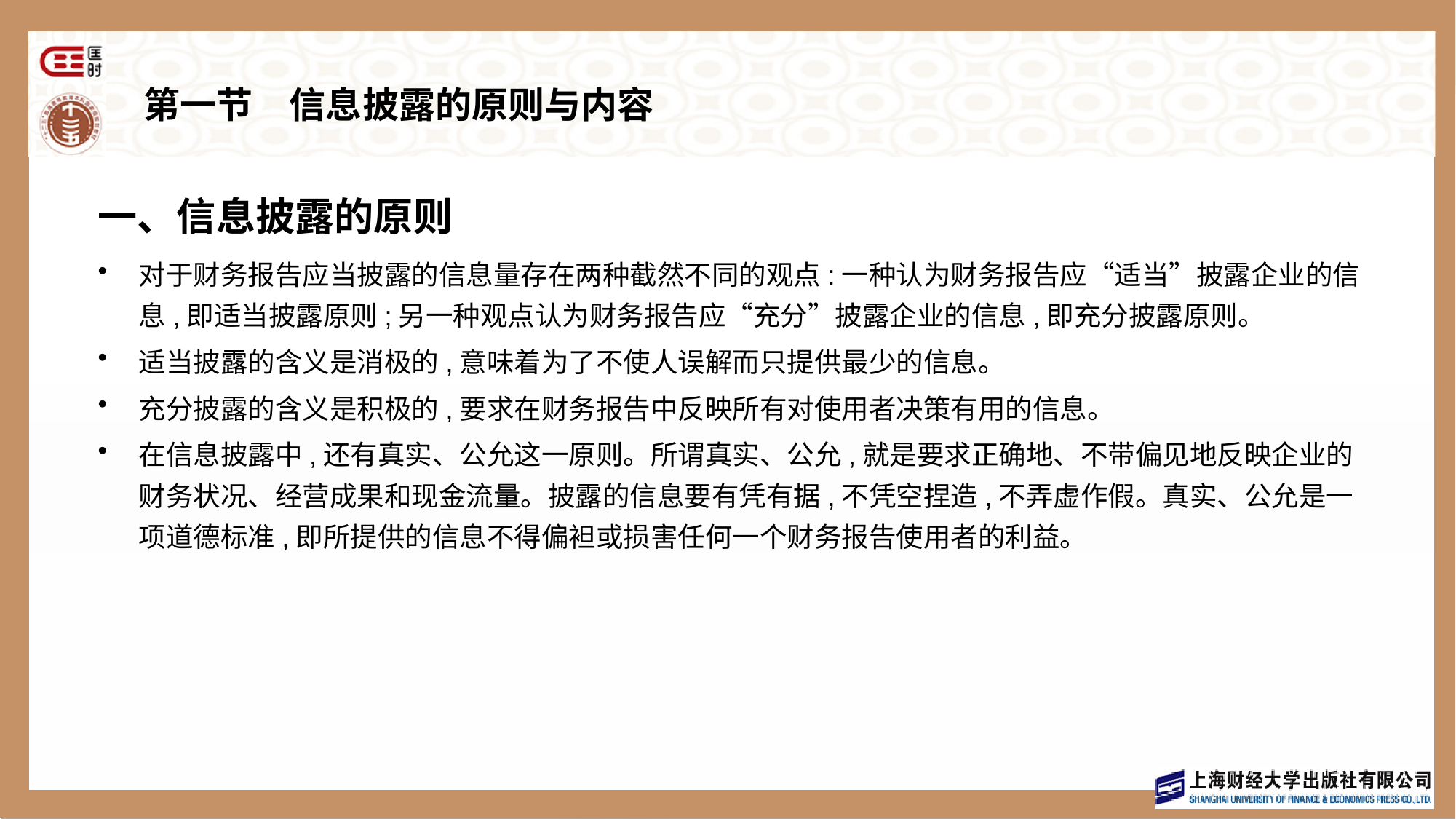

# 第一节　信息披露的原则与内容
一、信息披露的原则
对于财务报告应当披露的信息量存在两种截然不同的观点:一种认为财务报告应“适当”披露企业的信息,即适当披露原则;另一种观点认为财务报告应“充分”披露企业的信息,即充分披露原则。
适当披露的含义是消极的,意味着为了不使人误解而只提供最少的信息。
充分披露的含义是积极的,要求在财务报告中反映所有对使用者决策有用的信息。
在信息披露中,还有真实、公允这一原则。所谓真实、公允,就是要求正确地、不带偏见地反映企业的财务状况、经营成果和现金流量。披露的信息要有凭有据,不凭空捏造,不弄虚作假。真实、公允是一项道德标准,即所提供的信息不得偏袒或损害任何一个财务报告使用者的利益。